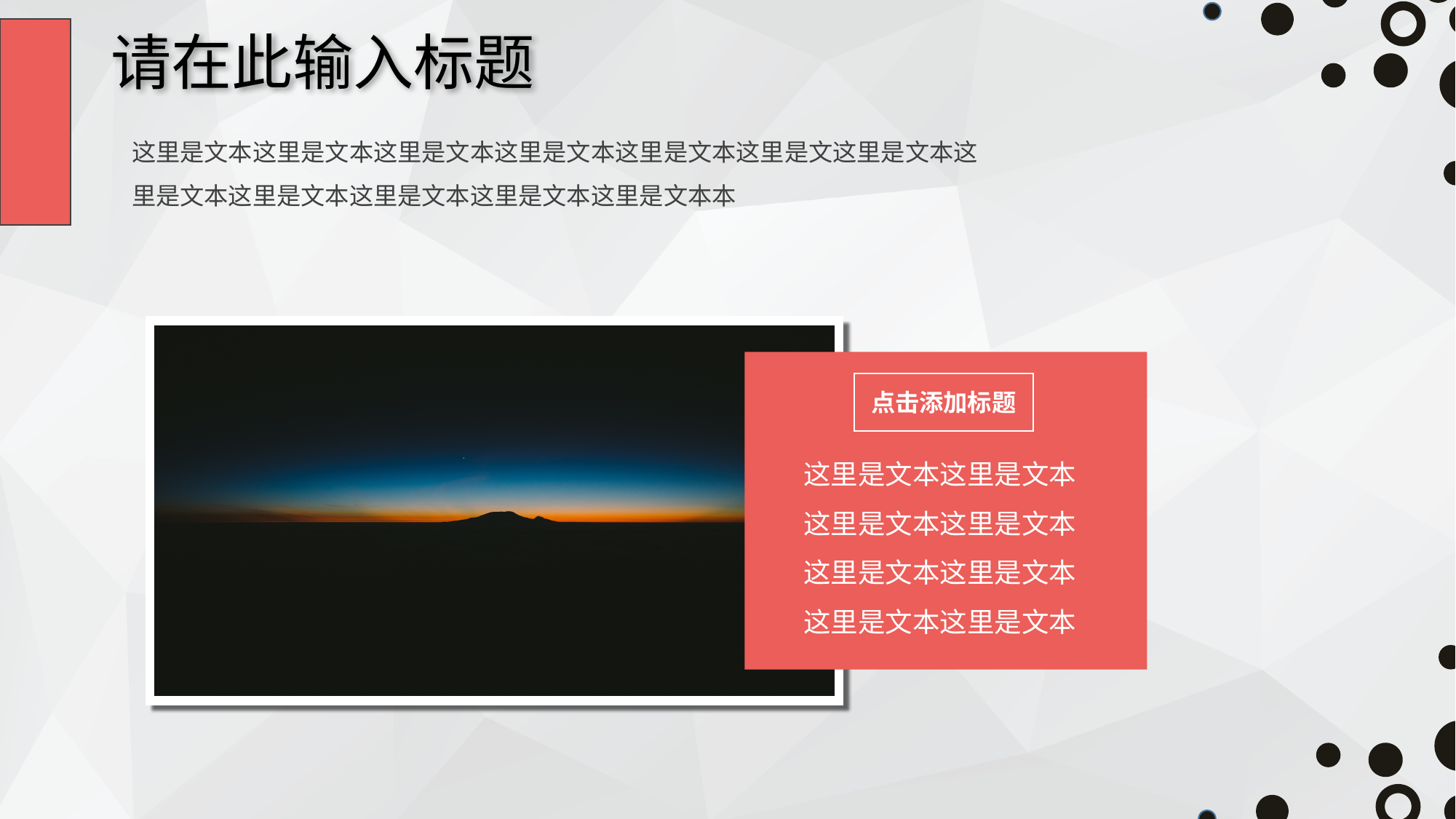

请在此输入标题
这里是文本这里是文本这里是文本这里是文本这里是文本这里是文这里是文本这里是文本这里是文本这里是文本这里是文本这里是文本本

点击添加标题
这里是文本这里是文本这里是文本这里是文本这里是文本这里是文本这里是文本这里是文本